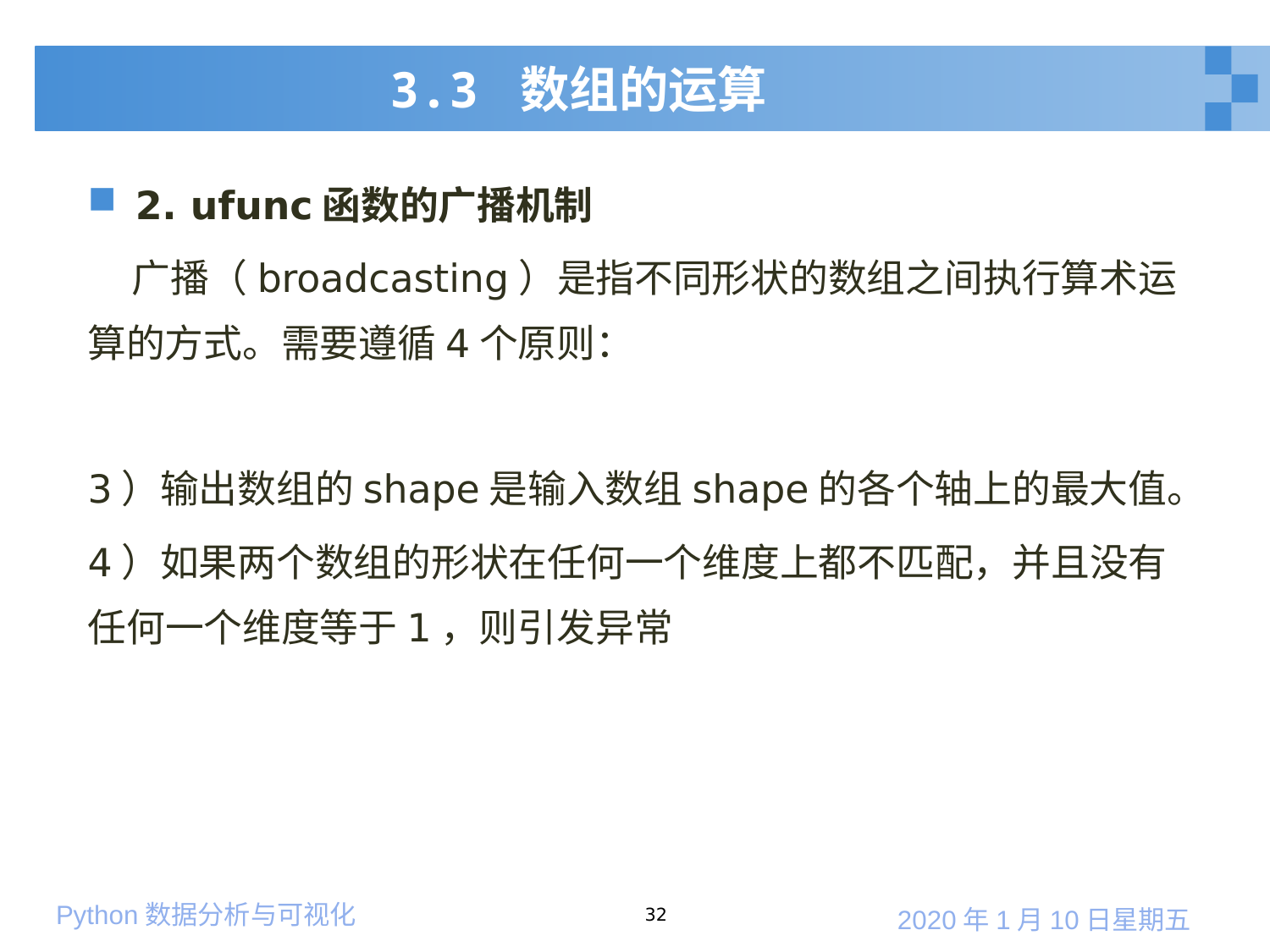

# 3.3 数组的运算
2. ufunc函数的广播机制
    广播（broadcasting）是指不同形状的数组之间执行算术运算的方式。需要遵循4个原则：

3）输出数组的shape是输入数组shape的各个轴上的最大值。
4）如果两个数组的形状在任何一个维度上都不匹配，并且没有任何一个维度等于1，则引发异常
32
2020年1月10日星期五